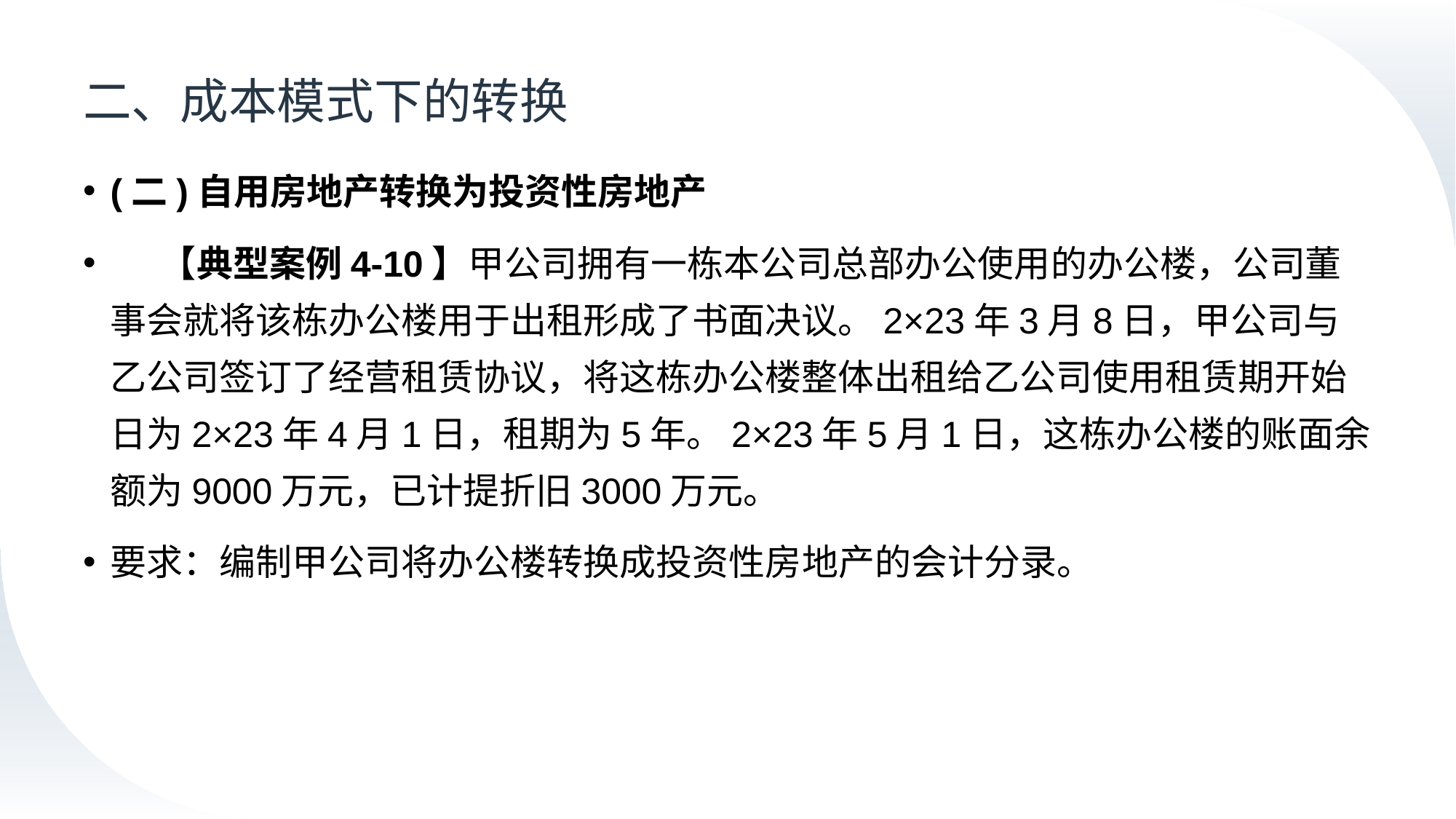

# 二、成本模式下的转换
(二)自用房地产转换为投资性房地产
     【典型案例4-10】甲公司拥有一栋本公司总部办公使用的办公楼，公司董事会就将该栋办公楼用于出租形成了书面决议。2×23年3月8日，甲公司与乙公司签订了经营租赁协议，将这栋办公楼整体出租给乙公司使用租赁期开始日为2×23年4月1日，租期为5年。2×23年5月1日，这栋办公楼的账面余额为9000万元，已计提折旧3000万元。
要求：编制甲公司将办公楼转换成投资性房地产的会计分录。